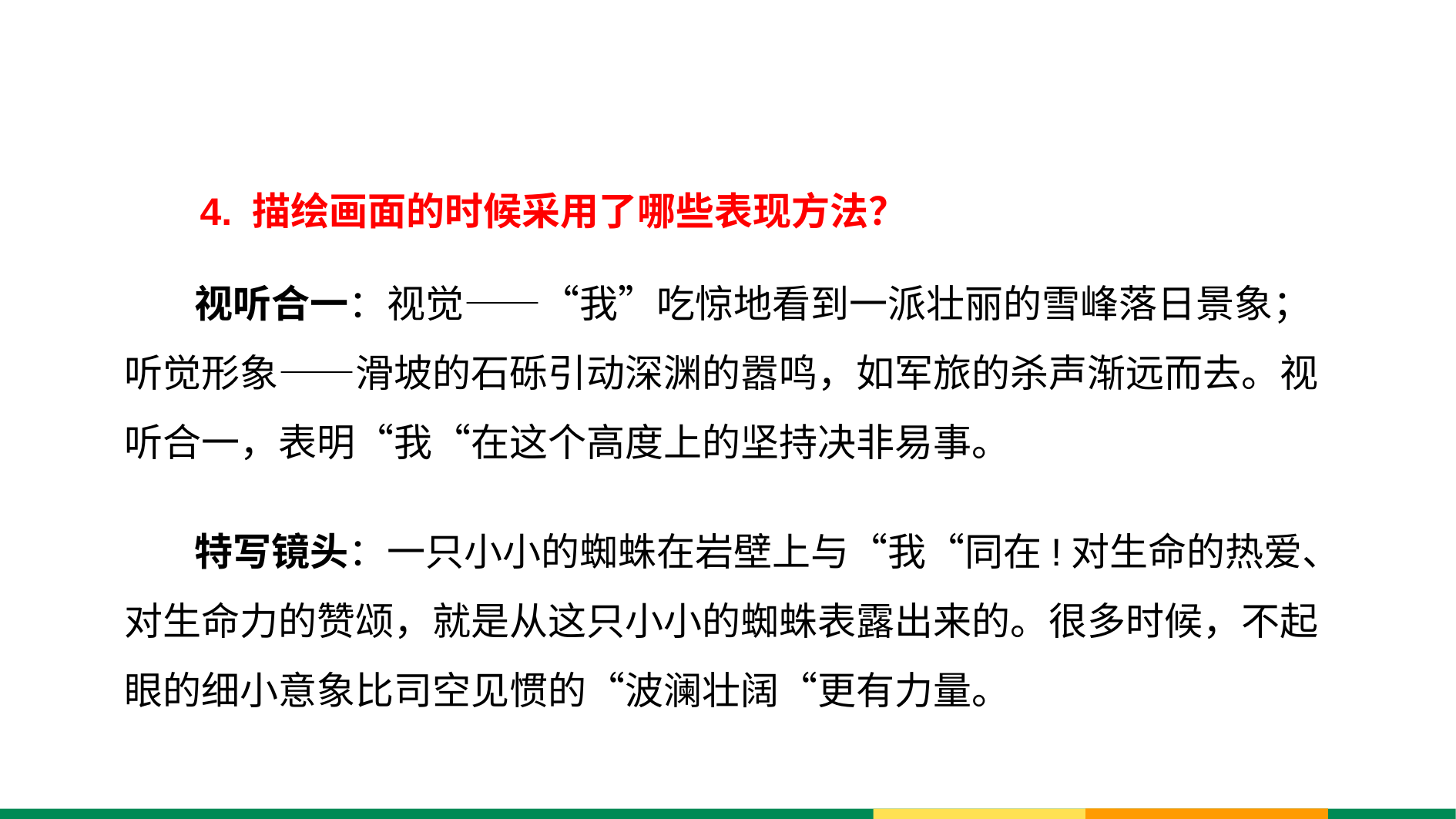

4. 描绘画面的时候采用了哪些表现方法？

       视听合一：视觉——“我”吃惊地看到一派壮丽的雪峰落日景象；听觉形象——滑坡的石砾引动深渊的嚣鸣，如军旅的杀声渐远而去。视听合一，表明“我“在这个高度上的坚持决非易事。

       特写镜头：一只小小的蜘蛛在岩壁上与“我“同在!对生命的热爱、对生命力的赞颂，就是从这只小小的蜘蛛表露出来的。很多时候，不起眼的细小意象比司空见惯的“波澜壮阔“更有力量。